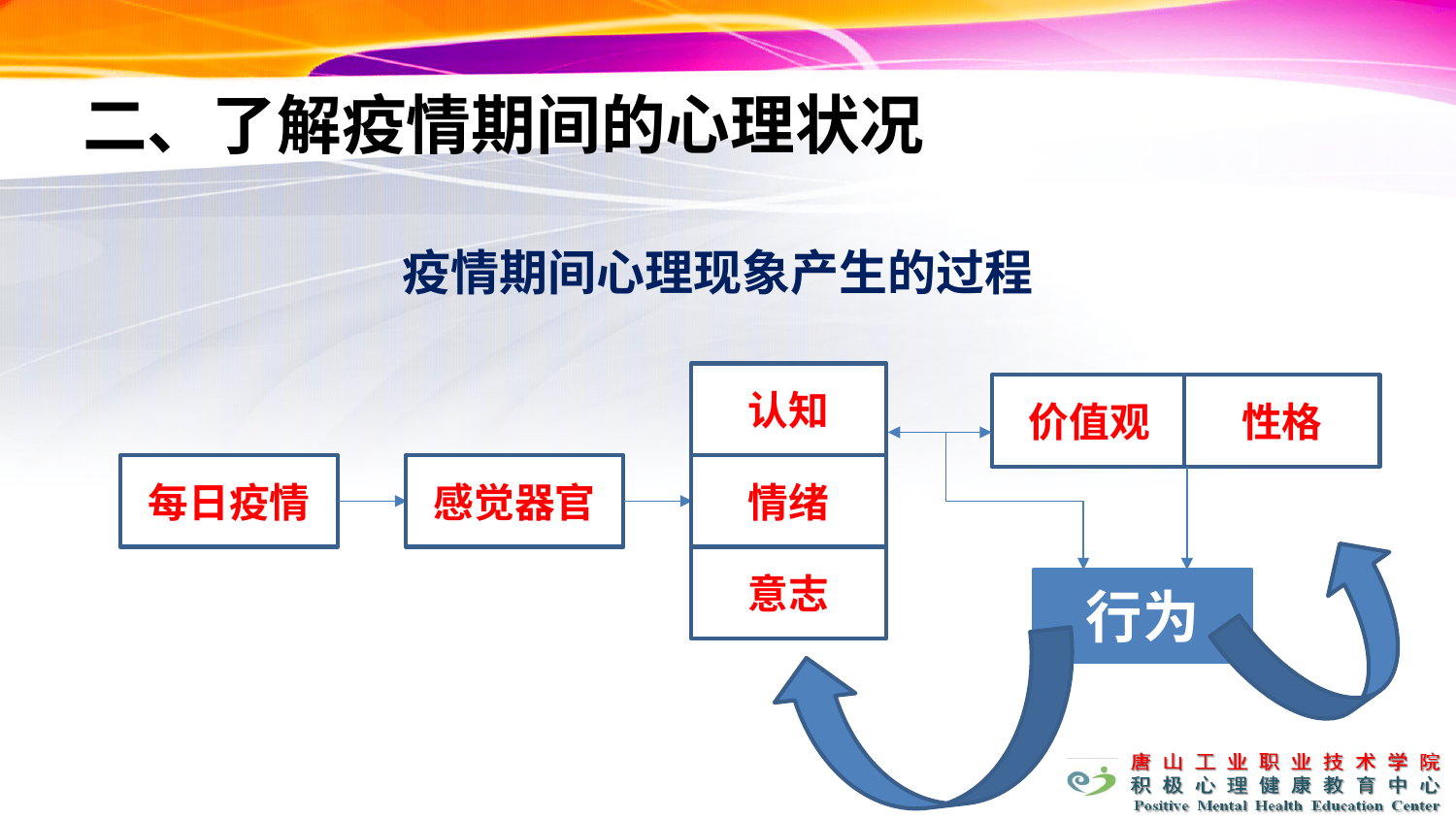

二、了解疫情期间的心理状况
疫情期间心理现象产生的过程
认知
情绪
意志
价值观
性格
每日疫情
感觉器官

行为